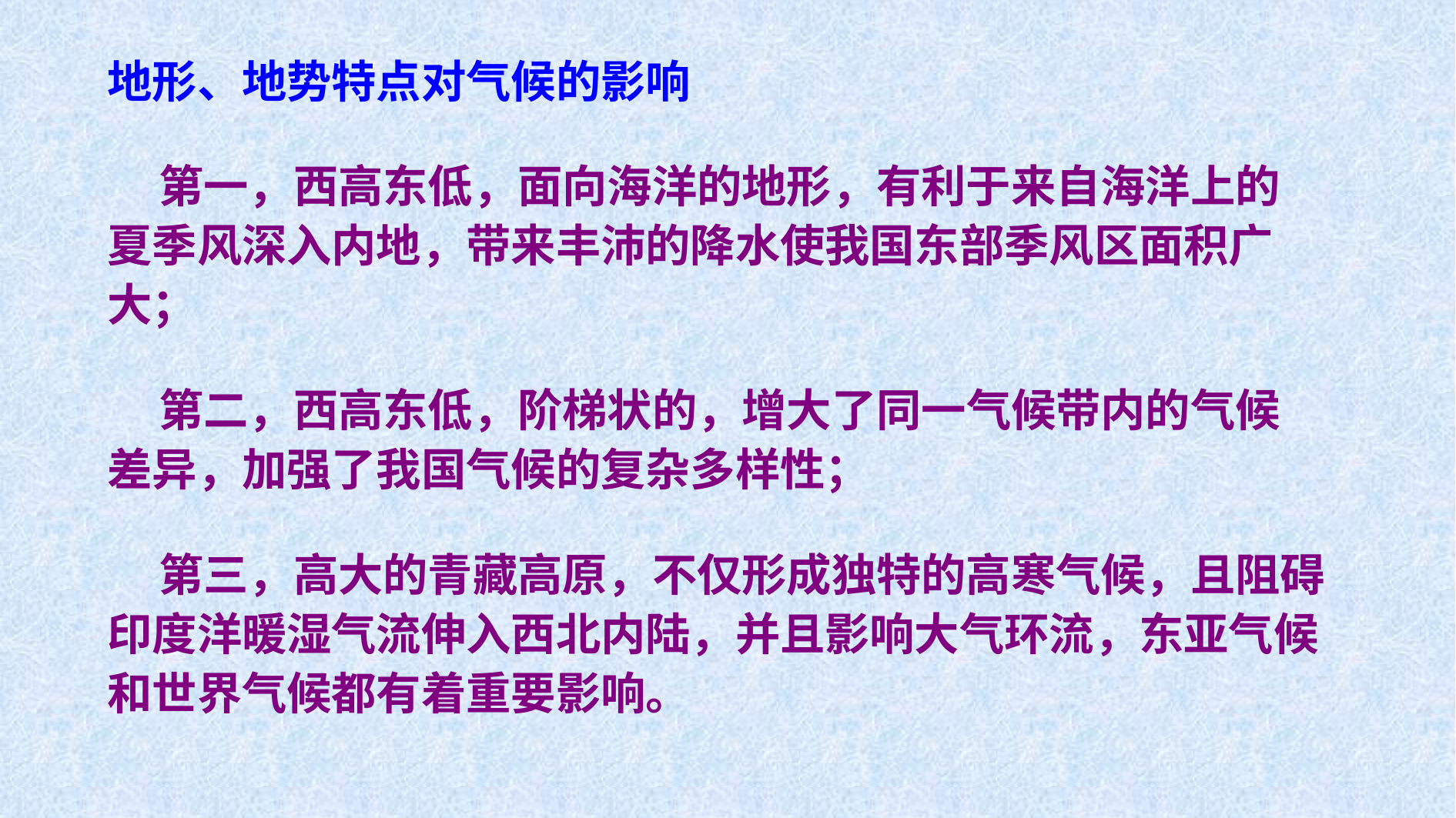

地形、地势特点对气候的影响
    第一，西高东低，面向海洋的地形，有利于来自海洋上的夏季风深入内地，带来丰沛的降水使我国东部季风区面积广大；
    第二，西高东低，阶梯状的，增大了同一气候带内的气候差异，加强了我国气候的复杂多样性；
    第三，高大的青藏高原，不仅形成独特的高寒气候，且阻碍印度洋暖湿气流伸入西北内陆，并且影响大气环流，东亚气候和世界气候都有着重要影响。